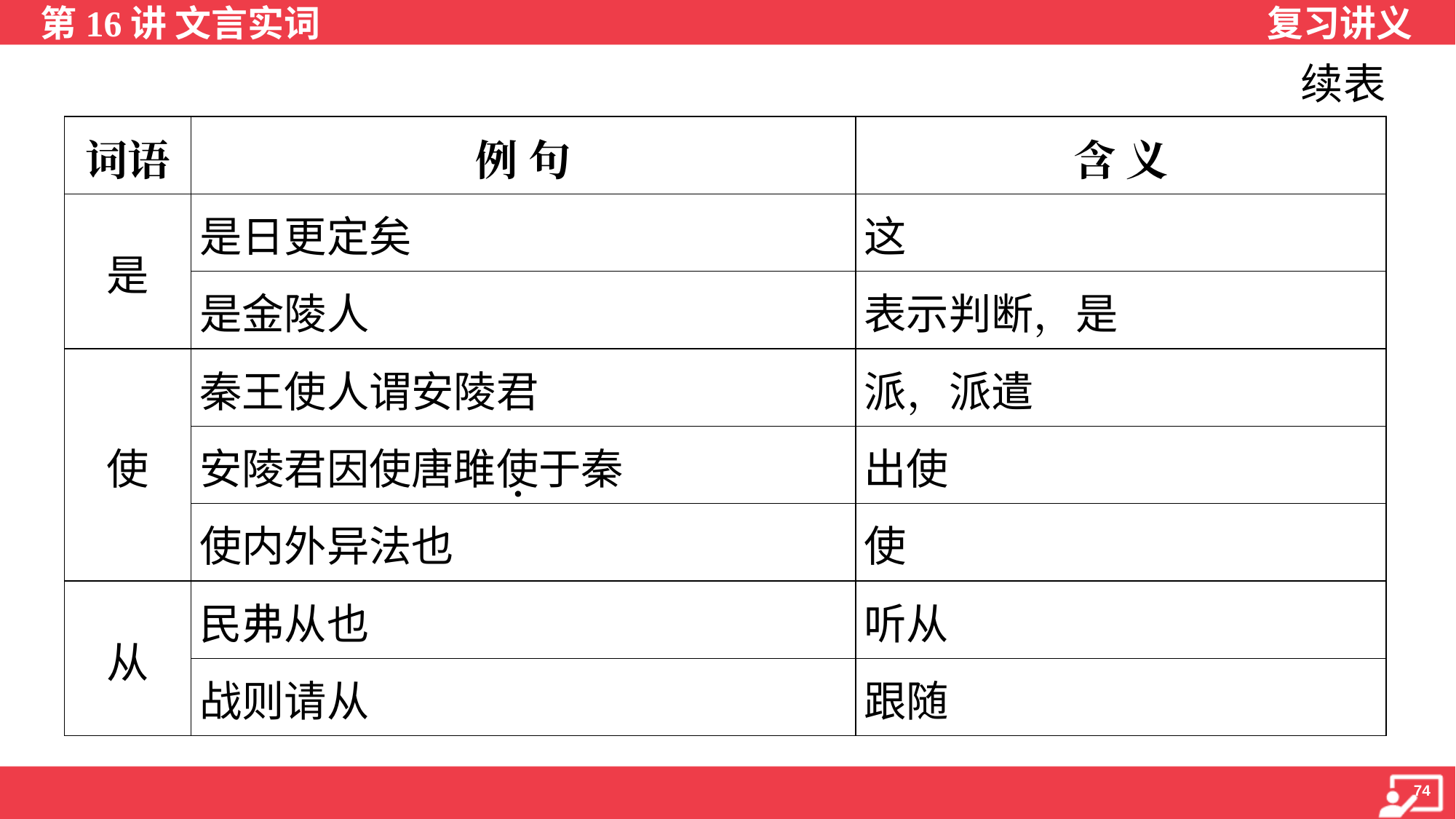

续表
| 词语 | 例 句 | 含 义 |
| --- | --- | --- |
| 是 | 是日更定矣 | 这 |
|  | 是金陵人 | 表示判断，是 |
| 使 | 秦王使人谓安陵君 | 派，派遣 |
|  | 安陵君因使唐雎使于秦 | 出使 |
|  | 使内外异法也 | 使 |
| 从 | 民弗从也 | 听从 |
|  | 战则请从 | 跟随 |